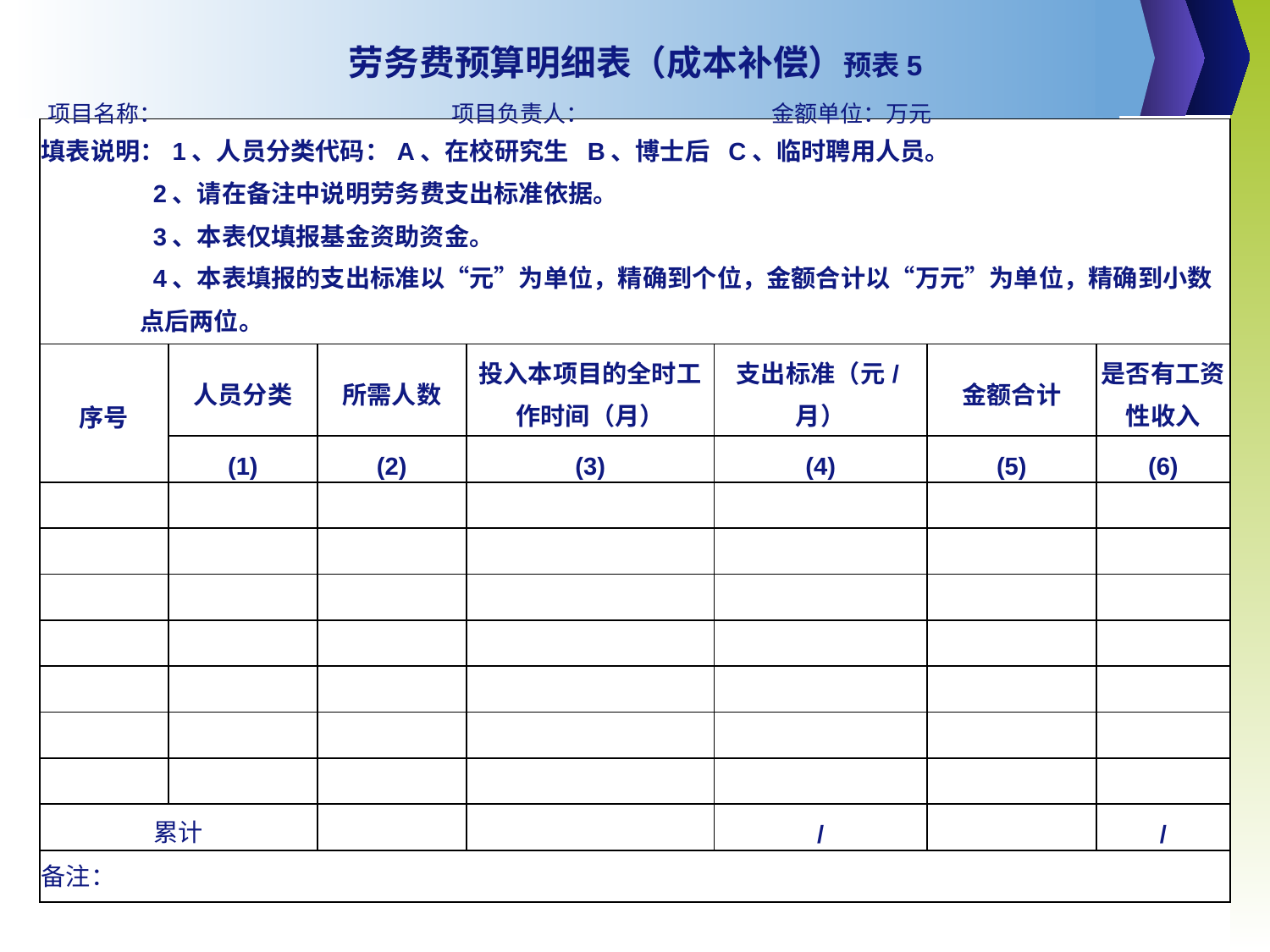

劳务费预算明细表（成本补偿）预表5

项目名称：                                                         项目负责人：                                    金额单位：万元

| 填表说明：1、人员分类代码：A、在校研究生 B、博士后 C、临时聘用人员。 2、请在备注中说明劳务费支出标准依据。 3、本表仅填报基金资助资金。 4、本表填报的支出标准以“元”为单位，精确到个位，金额合计以“万元”为单位，精确到小数 点后两位。 |  |  |  |  |  |  |
| --- | --- | --- | --- | --- | --- | --- |
| 序号 | 人员分类 | 所需人数 | 投入本项目的全时工作时间（月） | 支出标准（元/月） | 金额合计 | 是否有工资性收入 |
|  | (1) | (2) | (3) | (4) | (5) | (6) |
|  |  |  |  |  |  |  |
|  |  |  |  |  |  |  |
|  |  |  |  |  |  |  |
|  |  |  |  |  |  |  |
|  |  |  |  |  |  |  |
|  |  |  |  |  |  |  |
|  |  |  |  |  |  |  |
| 累计 |  |  |  | / |  | / |
| 备注： |  |  |  |  |  |  |